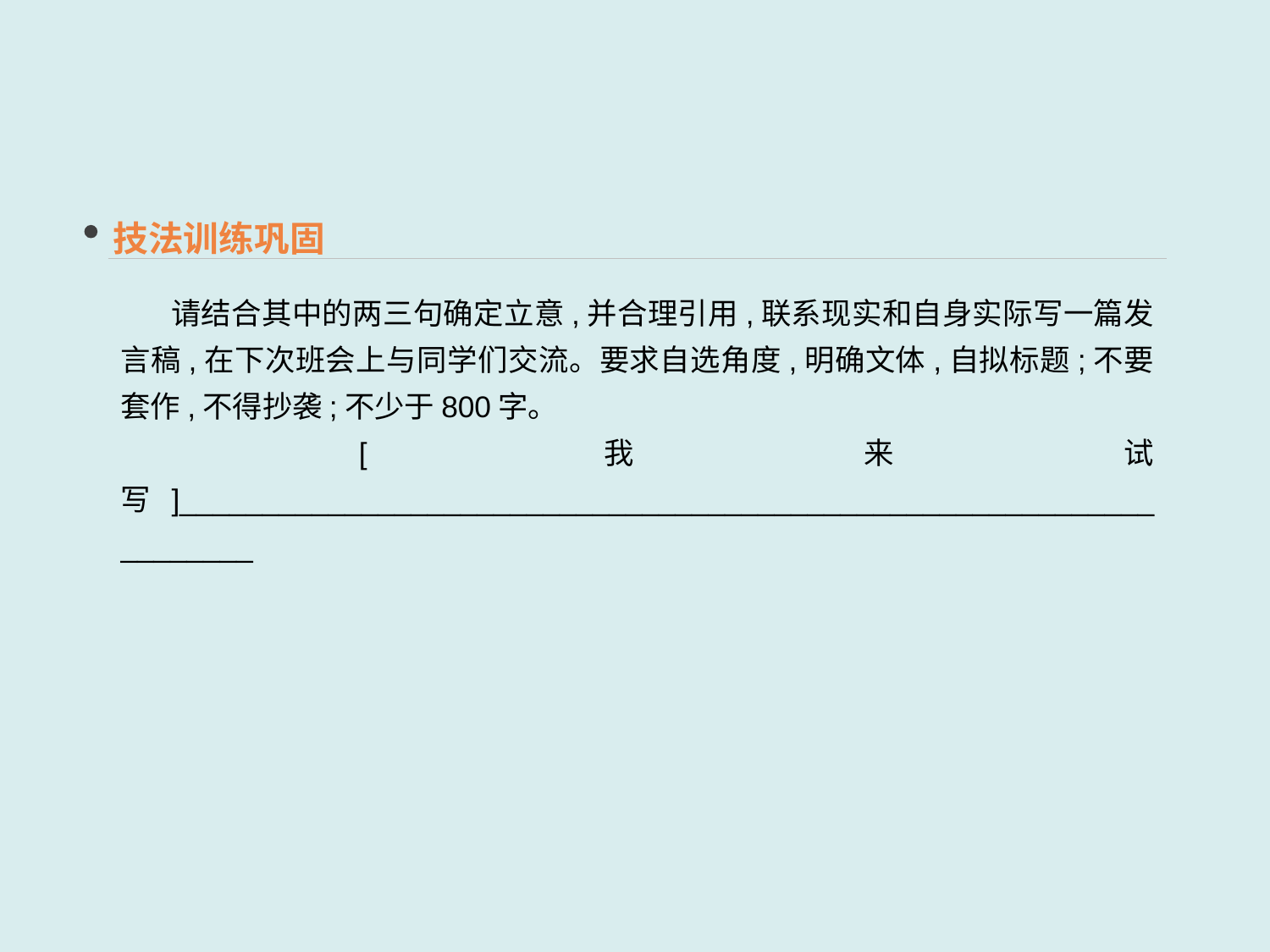

技法训练巩固

      请结合其中的两三句确定立意,并合理引用,联系现实和自身实际写一篇发言稿,在下次班会上与同学们交流。要求自选角度,明确文体,自拟标题;不要套作,不得抄袭;不少于800字。
 [我来试写]___________________________________________________________________